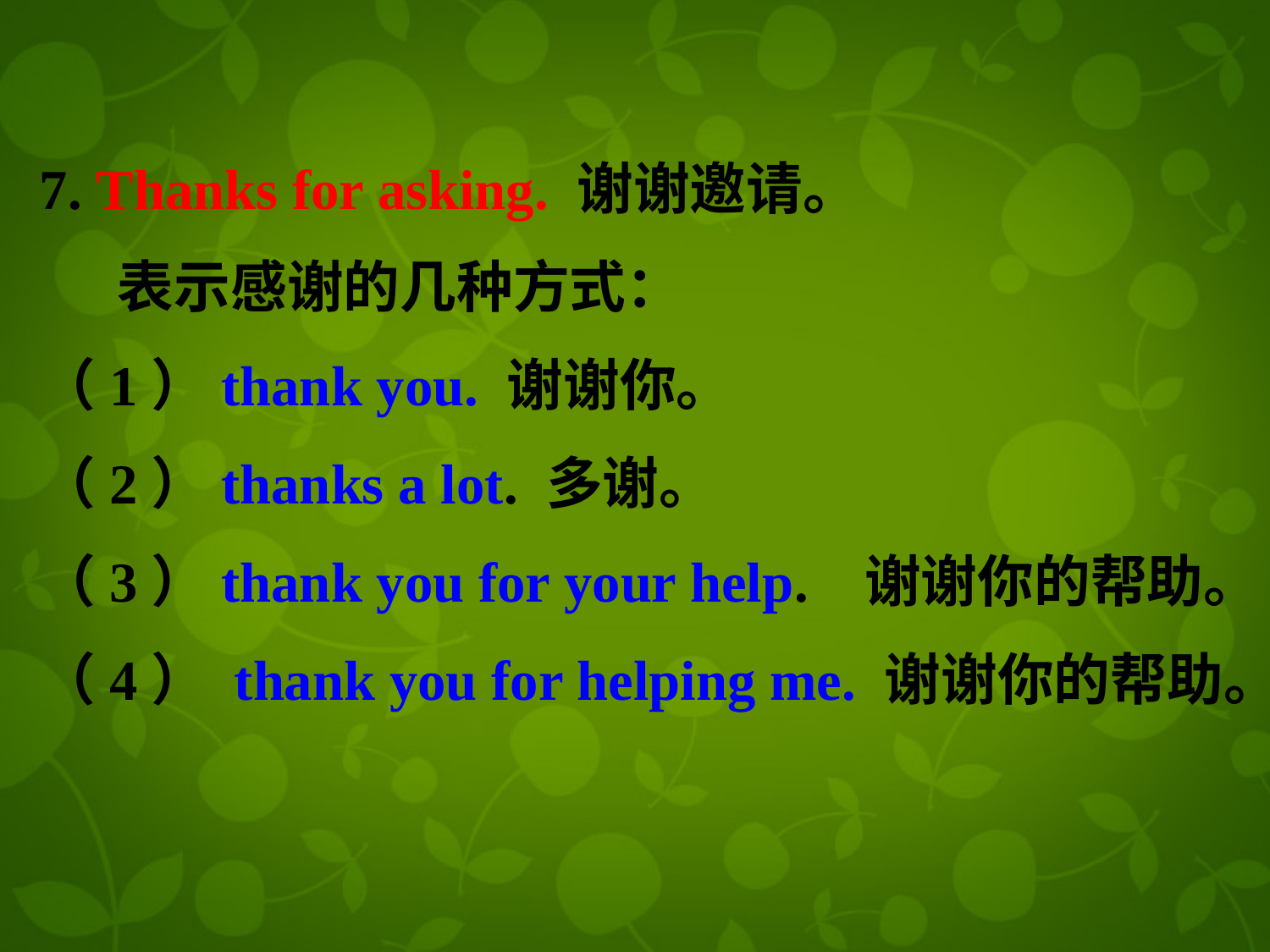

7. Thanks for asking. 谢谢邀请。
     表示感谢的几种方式：
（1）thank you. 谢谢你。
（2）thanks a lot. 多谢。
（3）thank you for your help.   谢谢你的帮助。
（4） thank you for helping me. 谢谢你的帮助。